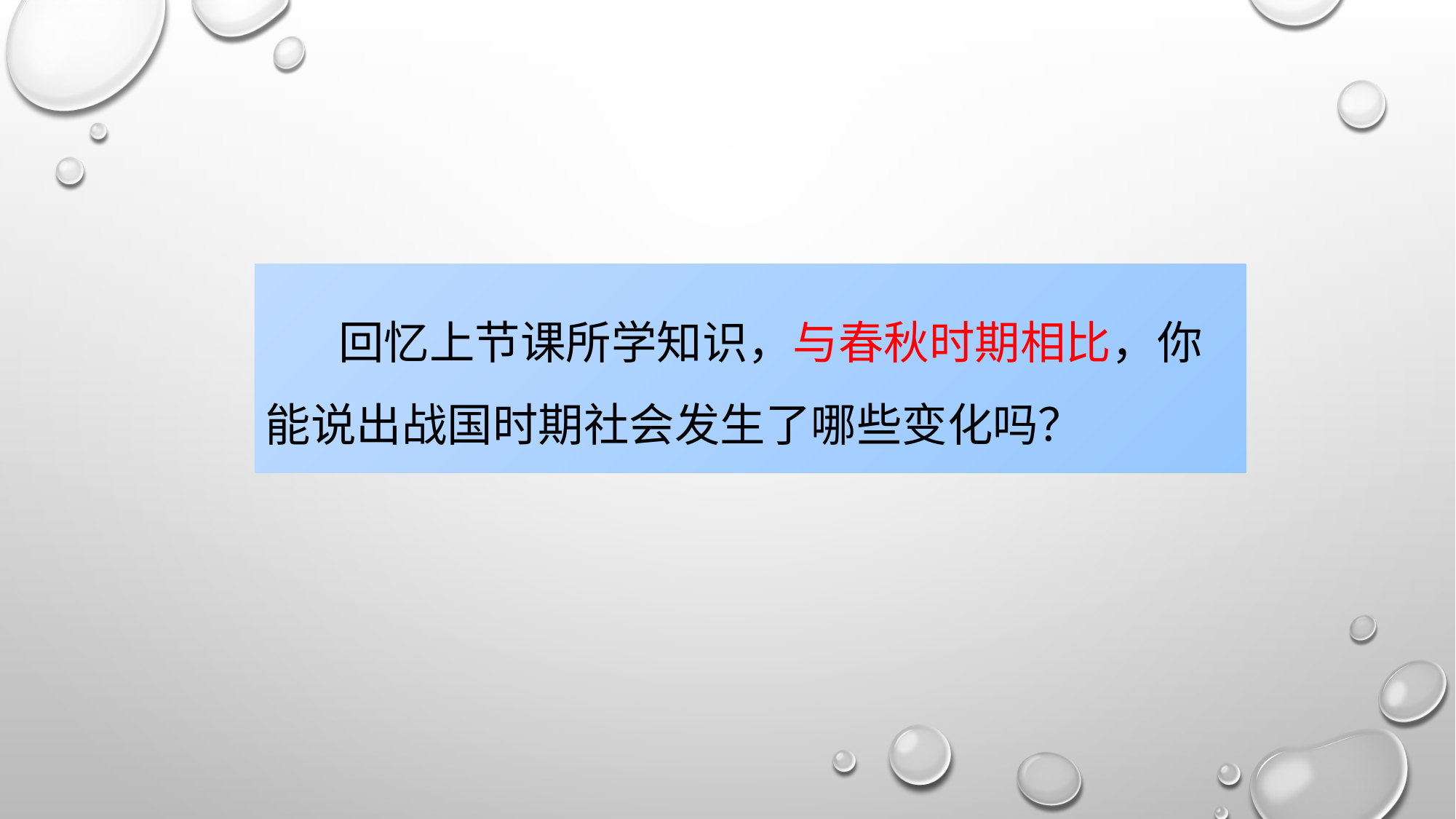

回忆上节课所学知识，与春秋时期相比，你能说出战国时期社会发生了哪些变化吗？